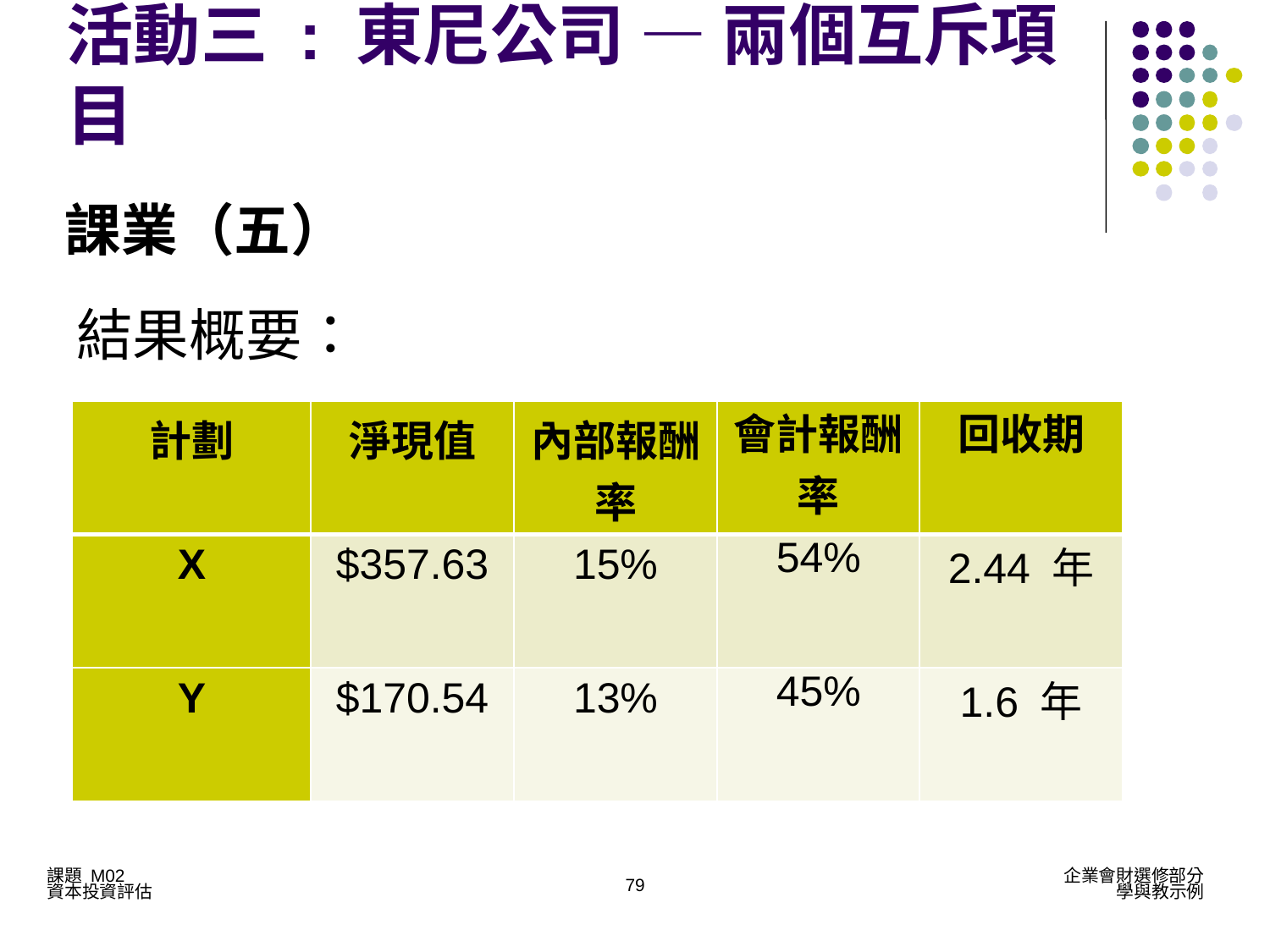

活動三 : 東尼公司 — 兩個互斥項目
課業（五）
結果概要：

| 計劃 | 淨現值 | 內部報酬率 | 會計報酬率 | 回收期 |
| --- | --- | --- | --- | --- |
| X | $357.63 | 15% | 54% | 2.44 年 |
| Y | $170.54 | 13% | 45% | 1.6 年 |
79